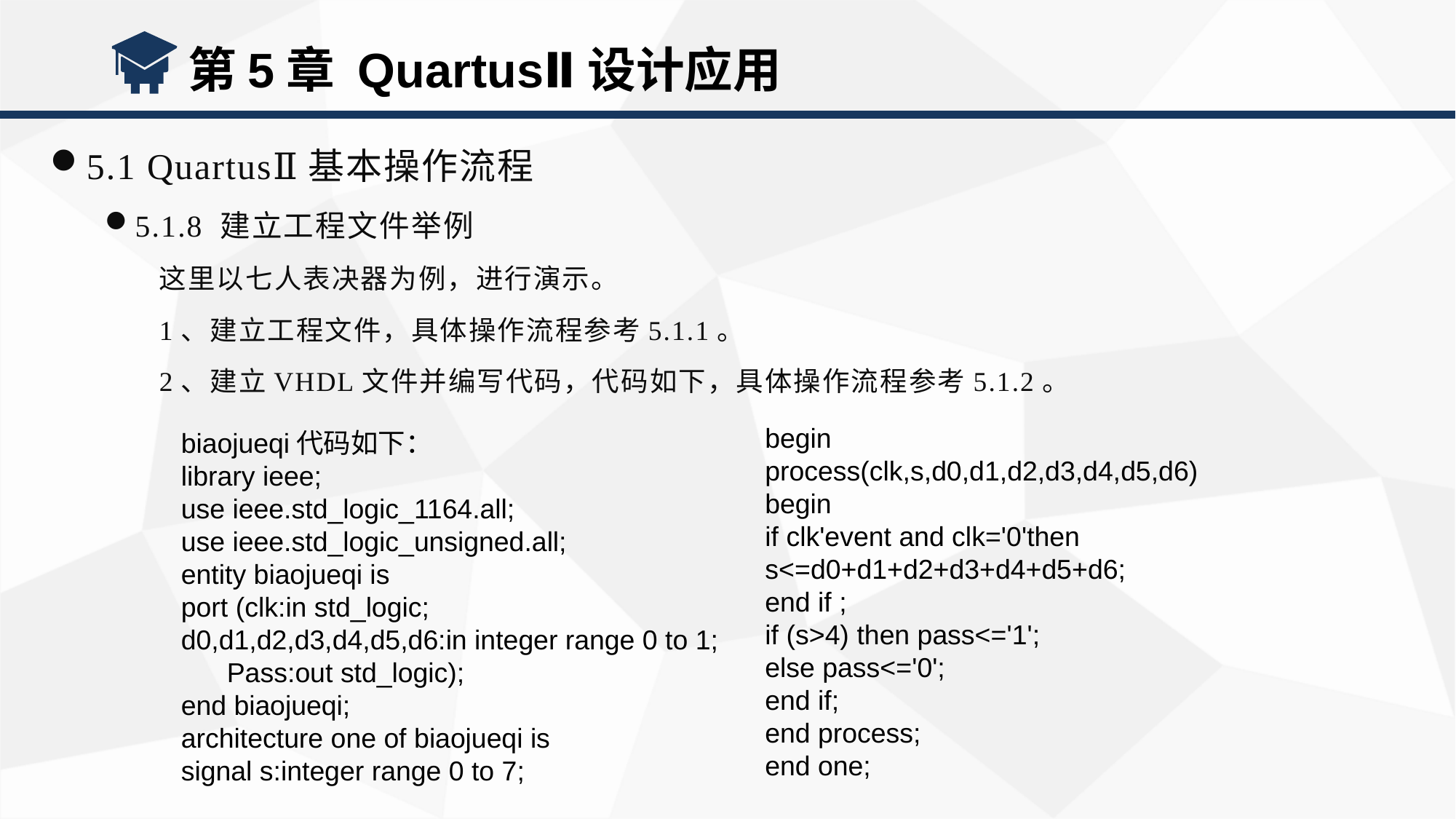

第5章 QuartusⅡ设计应用

5.1 QuartusⅡ基本操作流程
5.1.8 建立工程文件举例
这里以七人表决器为例，进行演示。
1、建立工程文件，具体操作流程参考5.1.1。
2、建立VHDL文件并编写代码，代码如下，具体操作流程参考5.1.2。

begin
process(clk,s,d0,d1,d2,d3,d4,d5,d6)
begin
if clk'event and clk='0'then
s<=d0+d1+d2+d3+d4+d5+d6;
end if ;
if (s>4) then pass<='1';
else pass<='0';
end if;
end process;
end one;

biaojueqi代码如下：
library ieee;
use ieee.std_logic_1164.all;
use ieee.std_logic_unsigned.all;
entity biaojueqi is
port (clk:in std_logic;
d0,d1,d2,d3,d4,d5,d6:in integer range 0 to 1;
      Pass:out std_logic);
end biaojueqi;
architecture one of biaojueqi is
signal s:integer range 0 to 7;